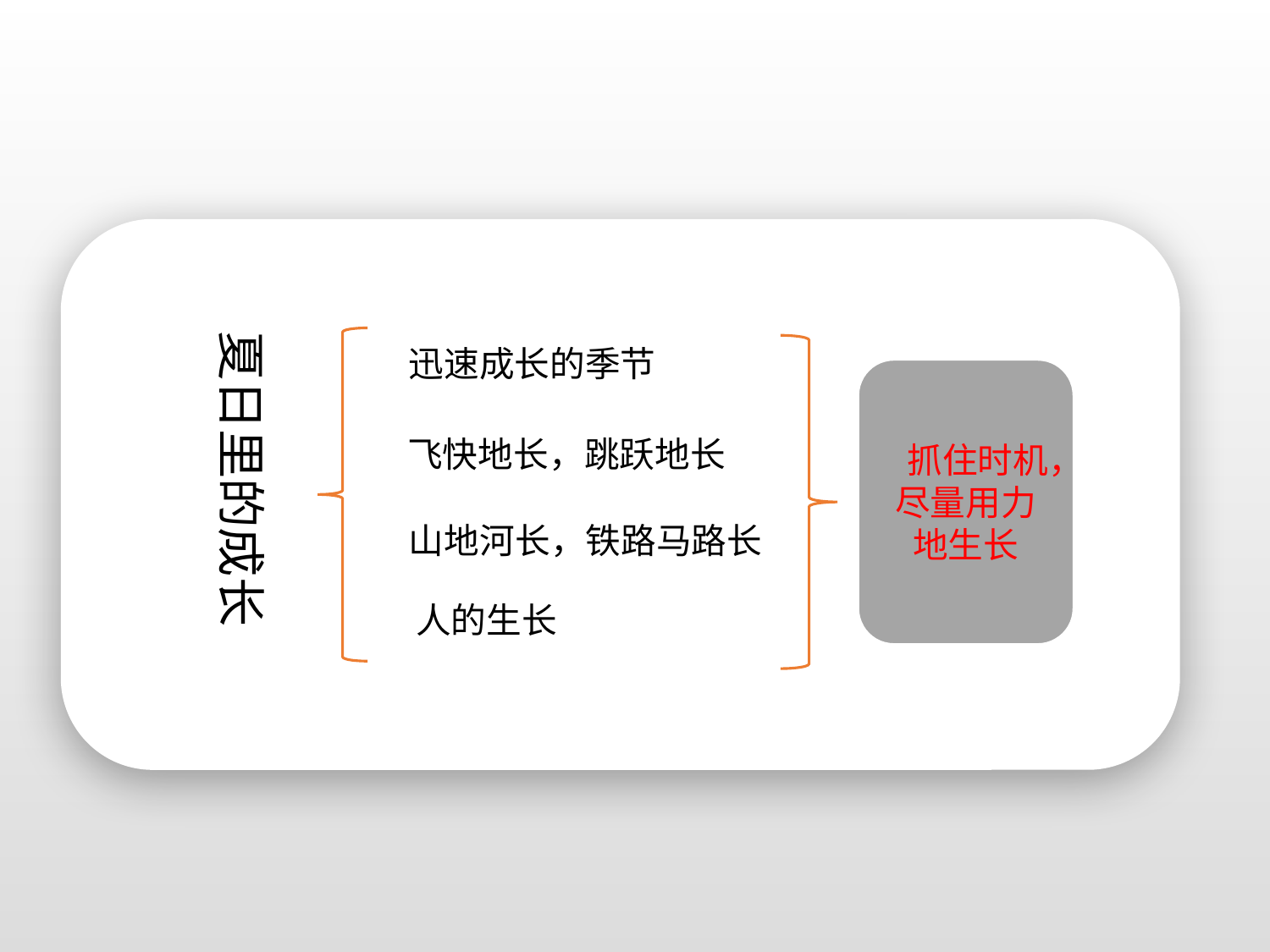

夏日里的成长

迅速成长的季节

  抓住时机，尽量用力地生长
飞快地长，跳跃地长
山地河长，铁路马路长
人的生长